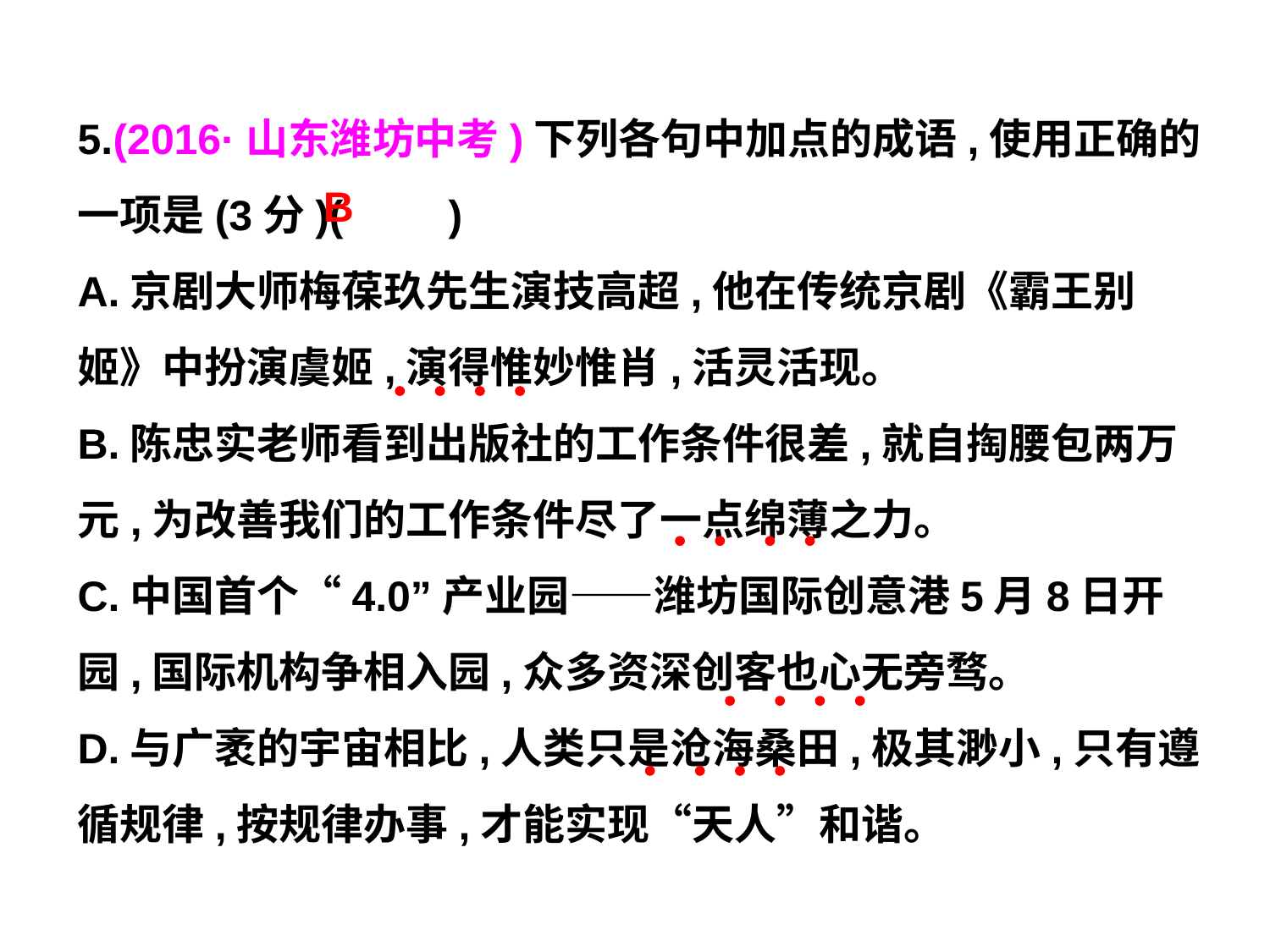

5.(2016·山东潍坊中考)下列各句中加点的成语,使用正确的一项是(3分)(　　)
A.京剧大师梅葆玖先生演技高超,他在传统京剧《霸王别姬》中扮演虞姬,演得惟妙惟肖,活灵活现。
B.陈忠实老师看到出版社的工作条件很差,就自掏腰包两万元,为改善我们的工作条件尽了一点绵薄之力。
C.中国首个“4.0”产业园——潍坊国际创意港5月8日开园,国际机构争相入园,众多资深创客也心无旁骛。
D.与广袤的宇宙相比,人类只是沧海桑田,极其渺小,只有遵循规律,按规律办事,才能实现“天人”和谐。
B